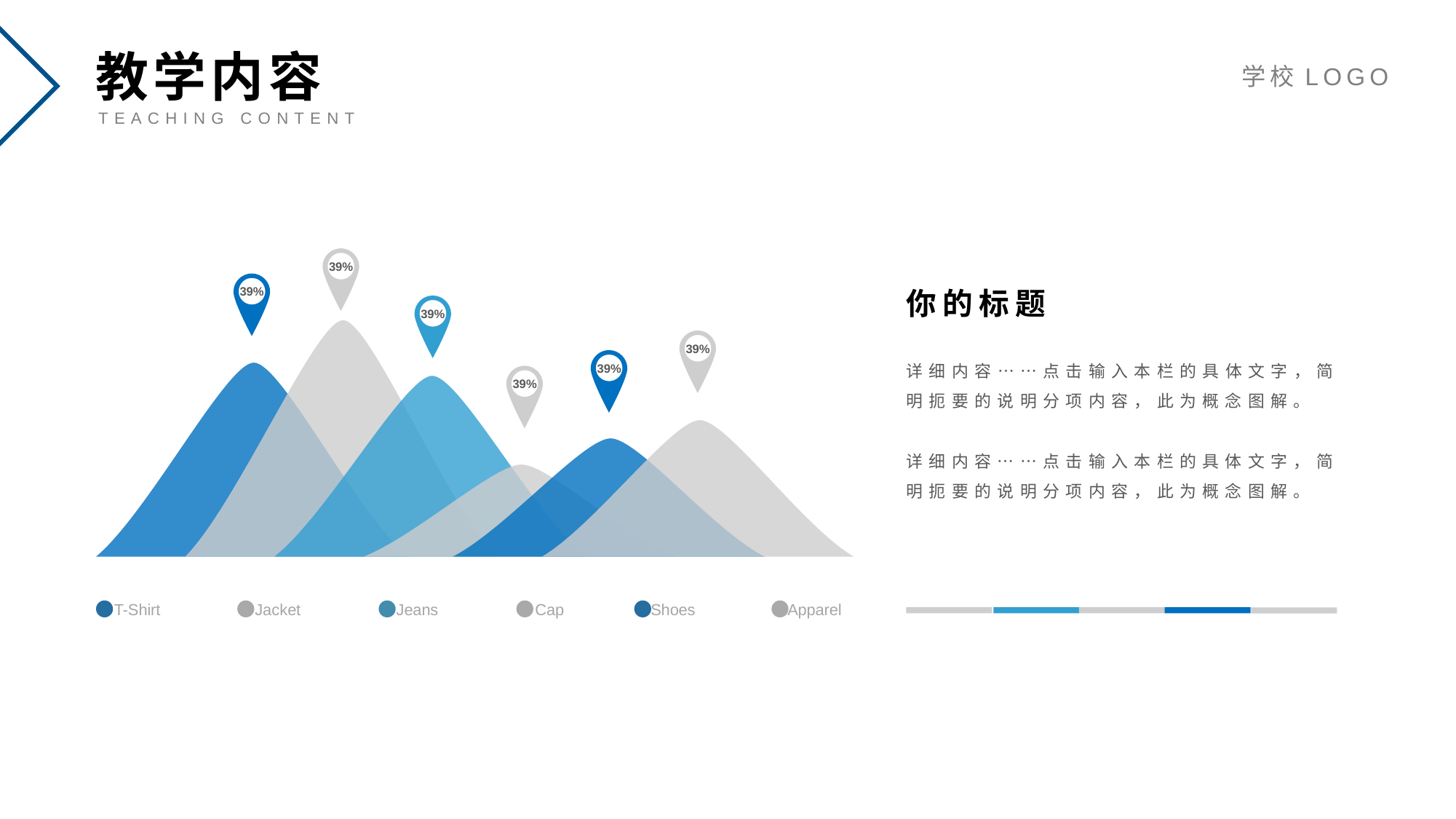

教学内容
TEACHING CONTENT
学校LOGO

39%
你的标题

详细内容……点击输入本栏的具体文字，简明扼要的说明分项内容，此为概念图解。

详细内容……点击输入本栏的具体文字，简明扼要的说明分项内容，此为概念图解。

39%

39%

39%

39%

39%
T-Shirt

Jacket

Jeans

Cap

Shoes

Apparel